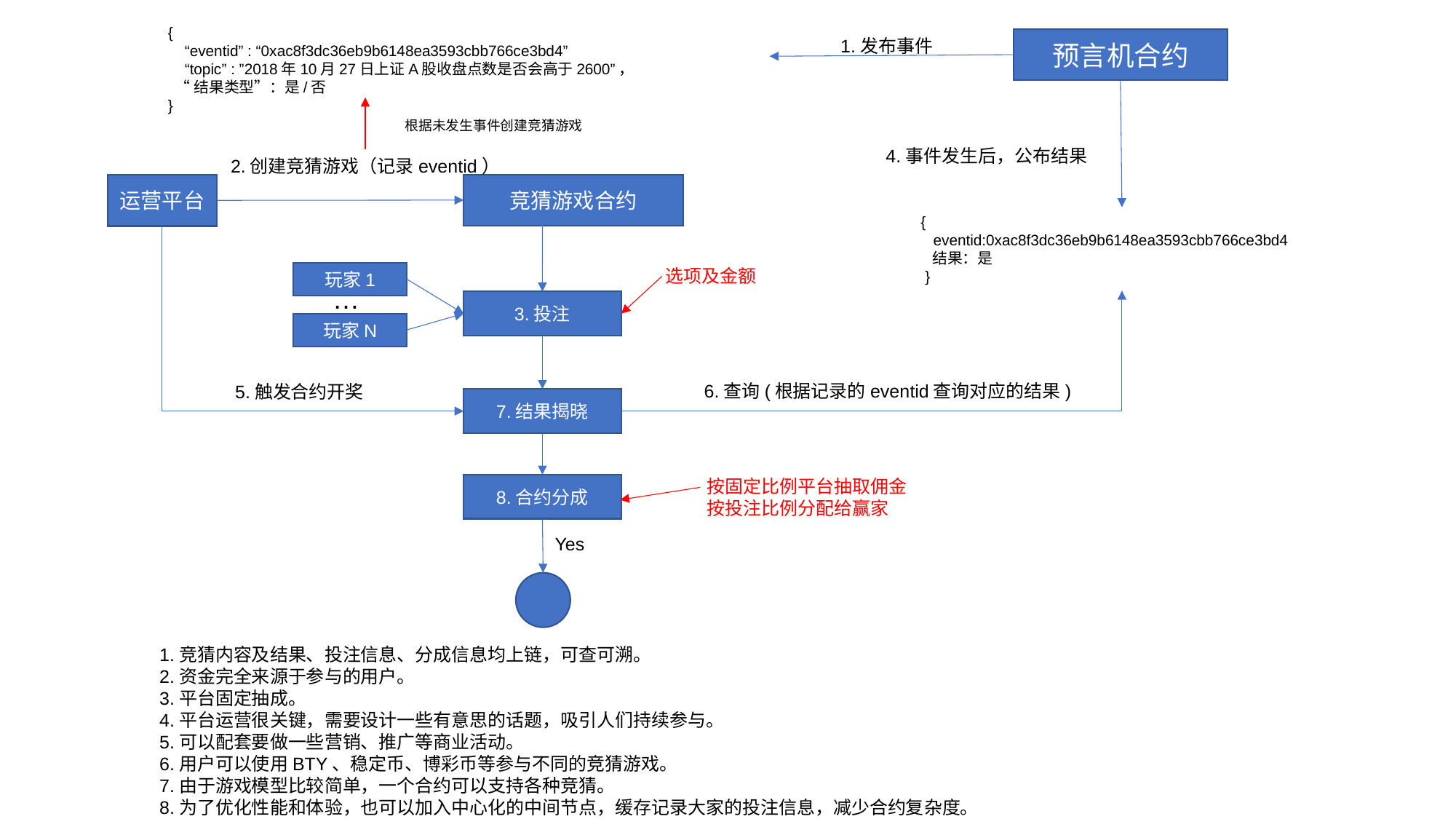

{
             “eventid” : “0xac8f3dc36eb9b6148ea3593cbb766ce3bd4”
             “topic” : ”2018年10月27日上证A股收盘点数是否会高于2600”，
             “结果类型”：是/否
         }
预言机合约
1.发布事件
根据未发生事件创建竞猜游戏
4.事件发生后，公布结果
2.创建竞猜游戏（记录eventid）
运营平台
竞猜游戏合约
        {
           eventid:0xac8f3dc36eb9b6148ea3593cbb766ce3bd4
            结果：是
         }
选项及金额
玩家1
…
3.投注
玩家N
6.查询(根据记录的eventid查询对应的结果)
5.触发合约开奖
7.结果揭晓
按固定比例平台抽取佣金
按投注比例分配给赢家
8.合约分成
Yes

1.竞猜内容及结果、投注信息、分成信息均上链，可查可溯。
2.资金完全来源于参与的用户。
3.平台固定抽成。
4.平台运营很关键，需要设计一些有意思的话题，吸引人们持续参与。
5.可以配套要做一些营销、推广等商业活动。
6.用户可以使用BTY、稳定币、博彩币等参与不同的竞猜游戏。
7.由于游戏模型比较简单，一个合约可以支持各种竞猜。
8.为了优化性能和体验，也可以加入中心化的中间节点，缓存记录大家的投注信息，减少合约复杂度。